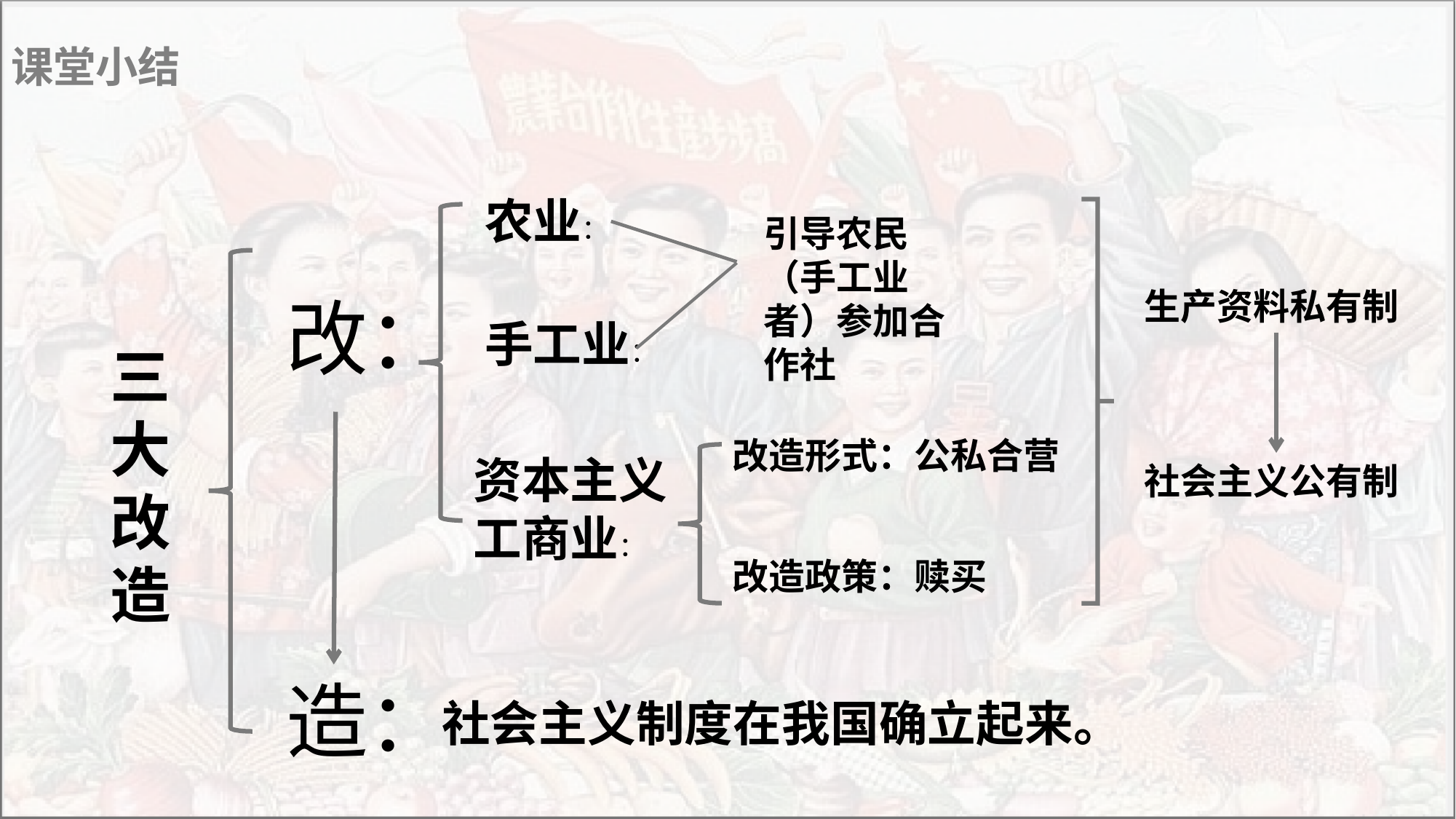

课堂小结
农业：
手工业：
资本主义工商业：

生产资料私有制

改：
引导农民（手工业者）参加合作社

三大改造
社会主义公有制
造：
改造形式：公私合营

改造政策：赎买
社会主义制度在我国确立起来。